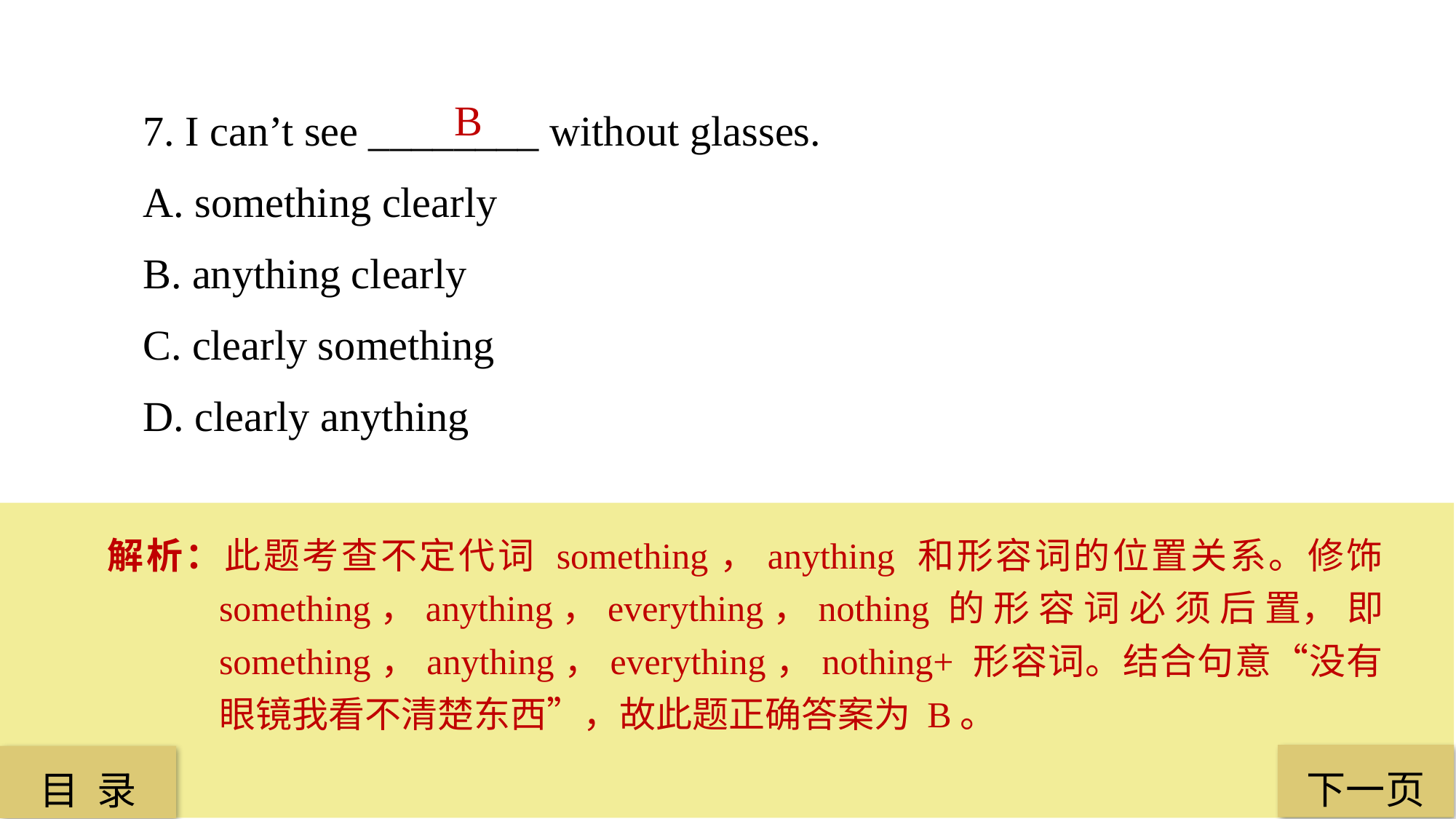

7. I can’t see ________ without glasses.
A. something clearly
B. anything clearly
C. clearly something
D. clearly anything
B
解析：此题考查不定代词 something，anything 和形容词的位置关系。修饰 something，anything，everything，nothing 的 形 容 词 必 须 后 置， 即 something，anything，everything，nothing+ 形容词。结合句意“没有眼镜我看不清楚东西”，故此题正确答案为 B。